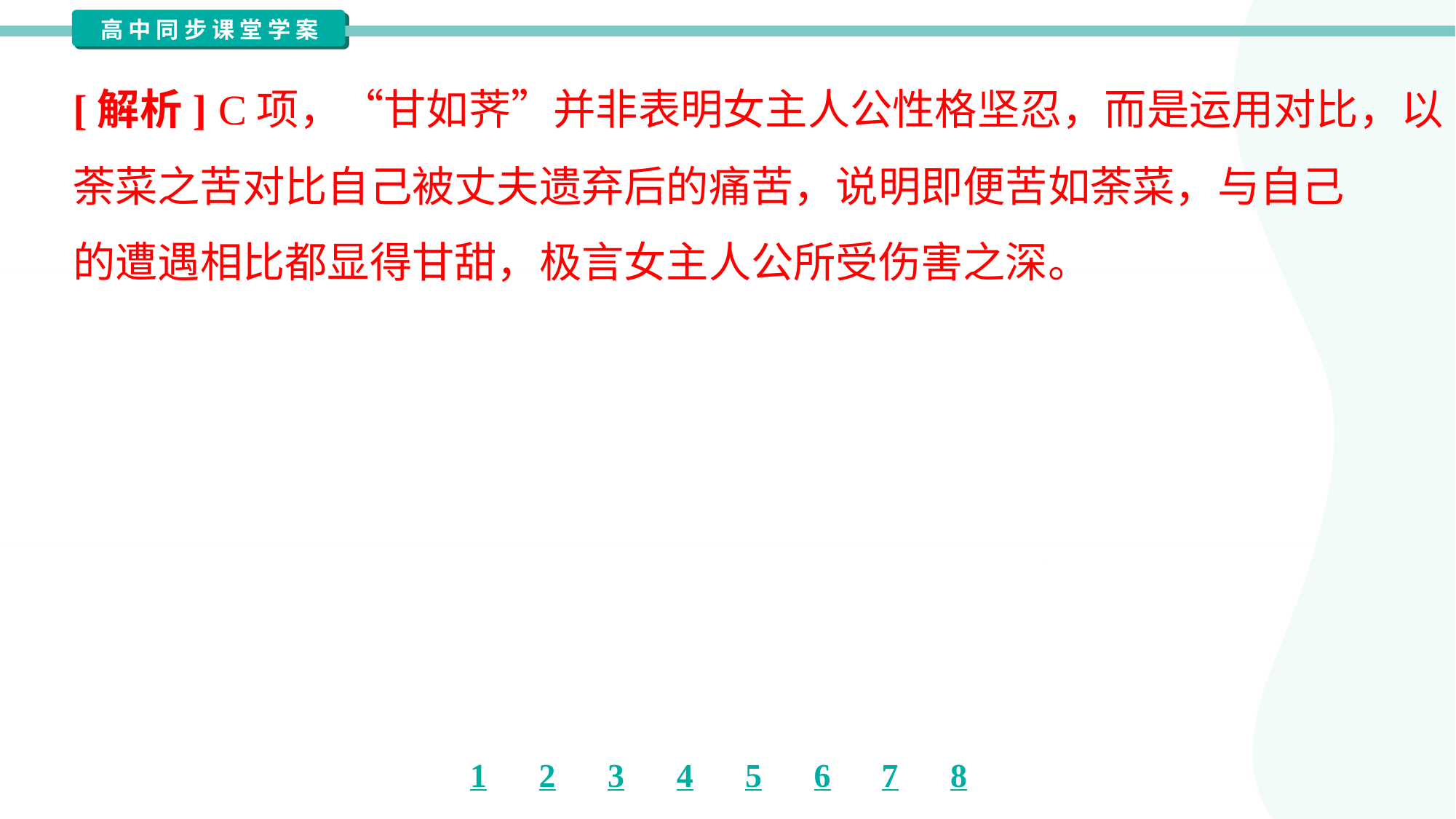

[解析] C项，“甘如荠”并非表明女主人公性格坚忍，而是运用对比，以
荼菜之苦对比自己被丈夫遗弃后的痛苦，说明即便苦如荼菜，与自己
的遭遇相比都显得甘甜，极言女主人公所受伤害之深。